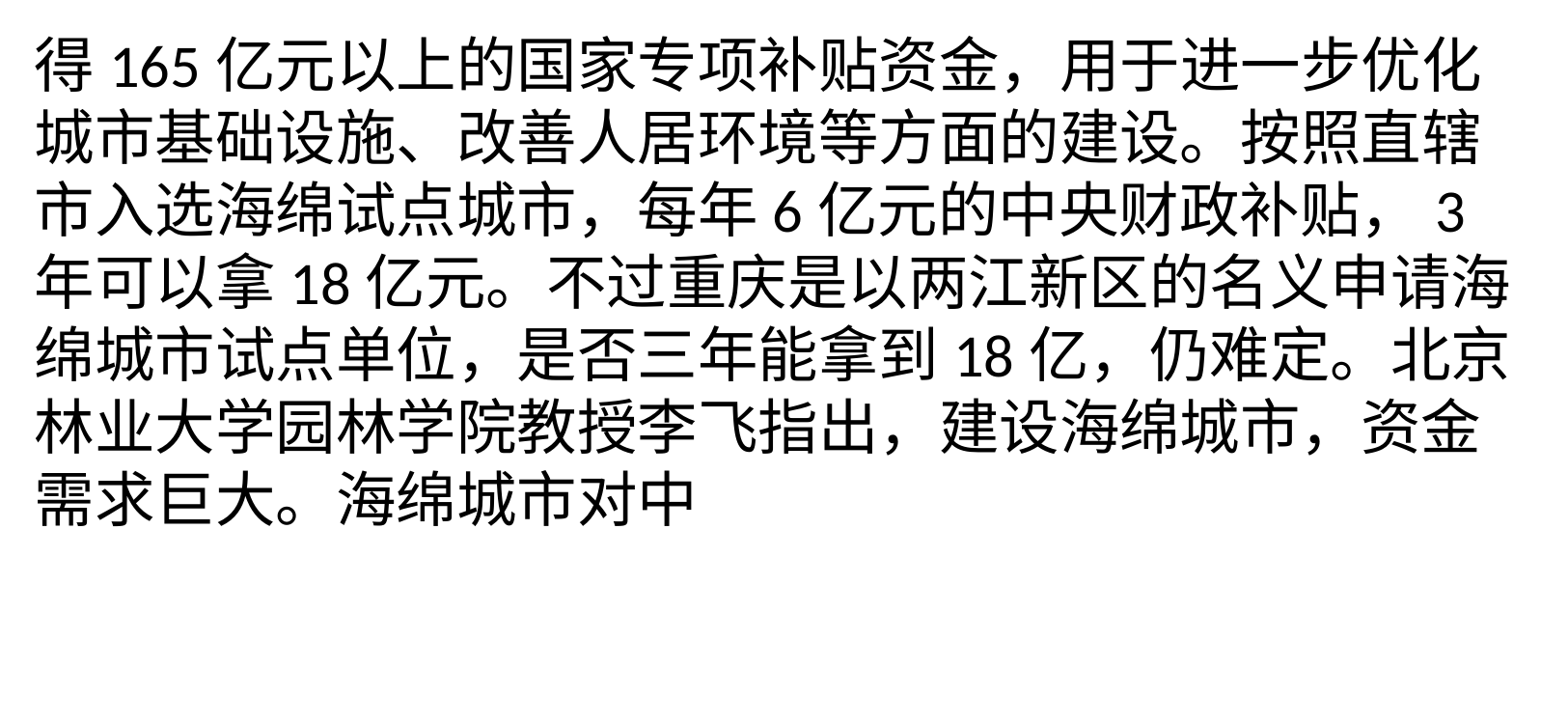

得165亿元以上的国家专项补贴资金，用于进一步优化城市基础设施、改善人居环境等方面的建设。按照直辖市入选海绵试点城市，每年6亿元的中央财政补贴，3年可以拿18亿元。不过重庆是以两江新区的名义申请海绵城市试点单位，是否三年能拿到18亿，仍难定。北京林业大学园林学院教授李飞指出，建设海绵城市，资金需求巨大。海绵城市对中